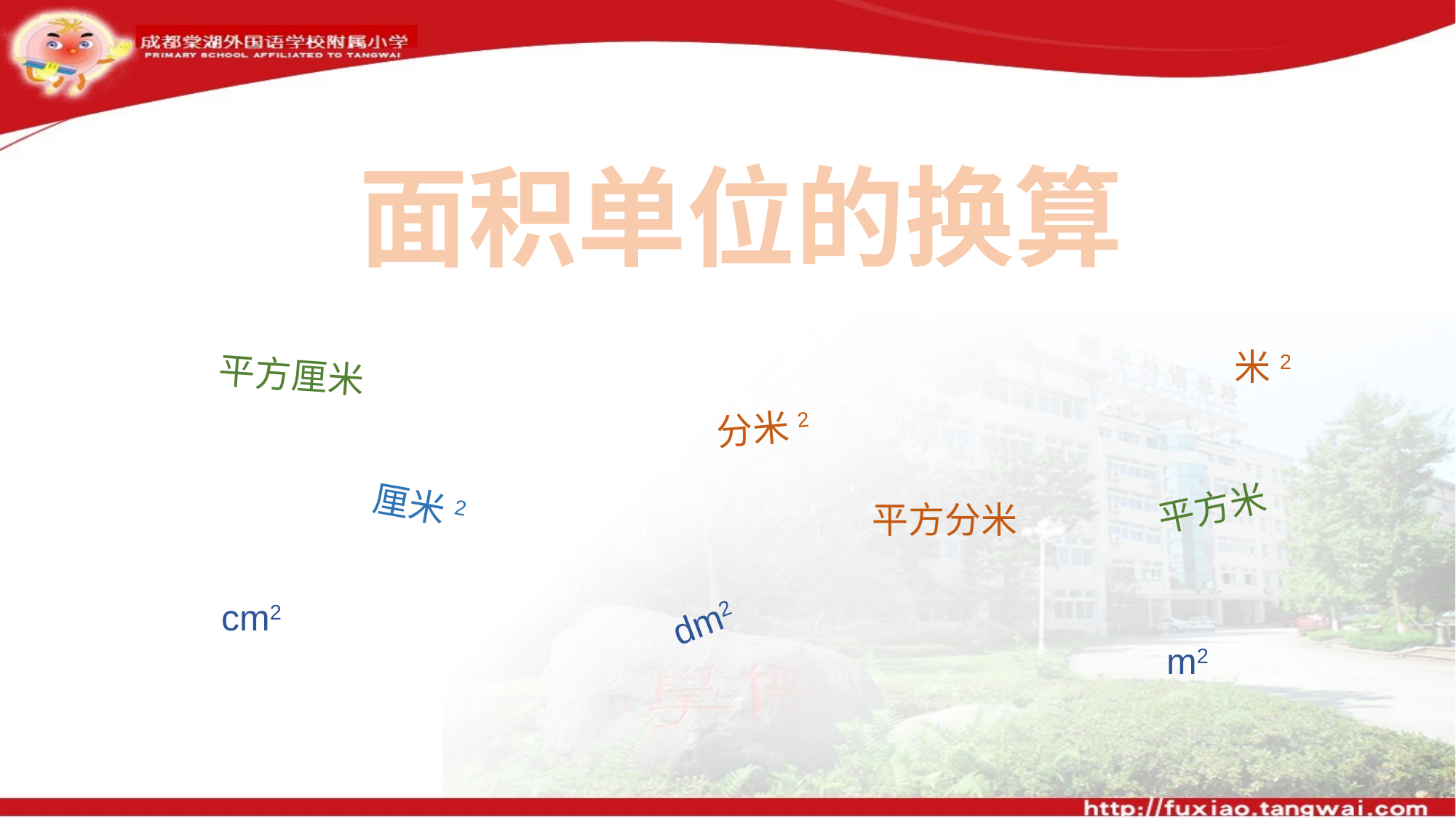

面积单位的换算
米2
平方厘米
分米2
厘米2
平方米
平方分米
cm2
dm2
m2